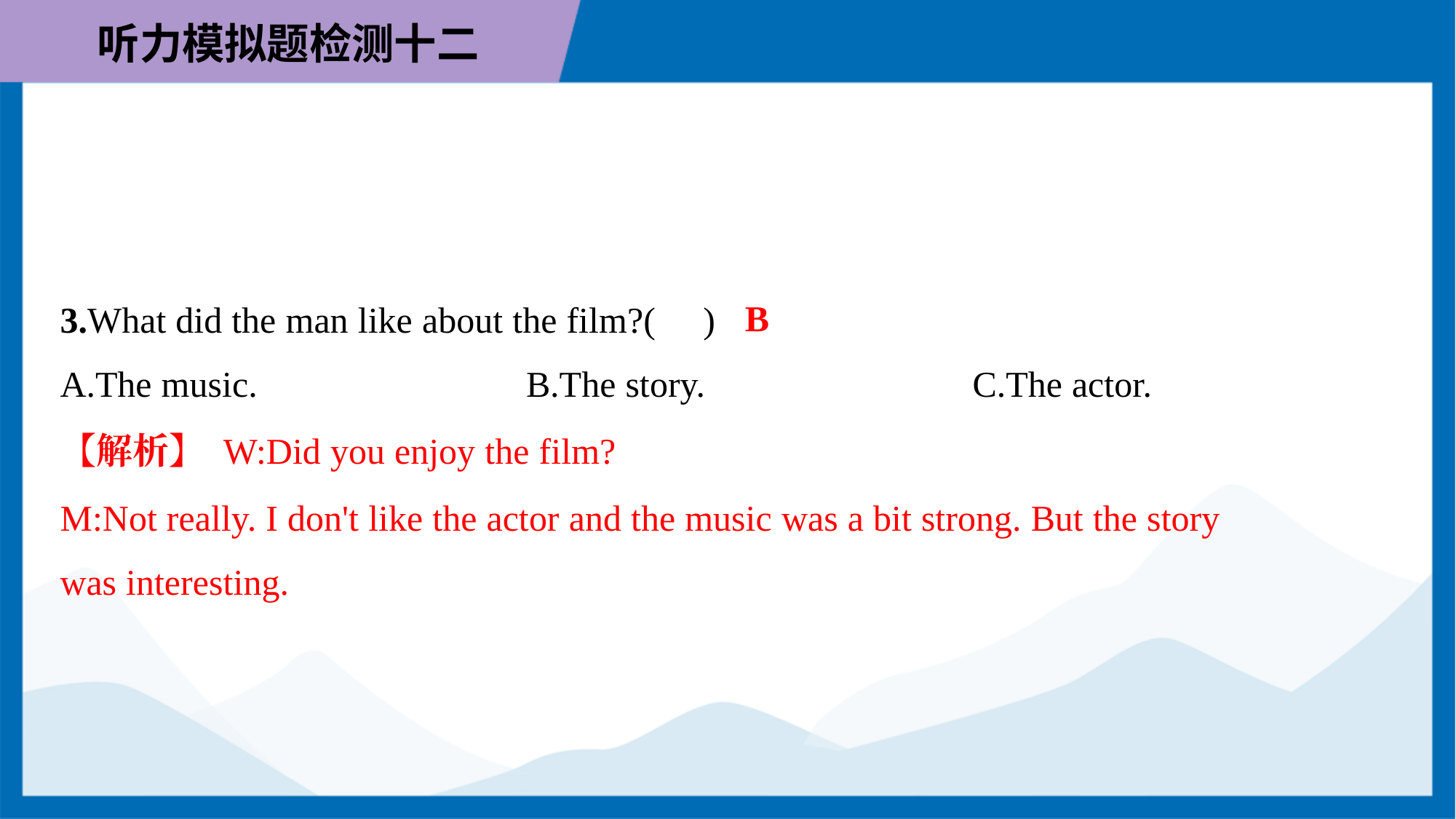

B
3.What did the man like about the film?(     )
A.The music.	B.The story.	C.The actor.
【解析】 W:Did you enjoy the film?
M:Not really. I don't like the actor and the music was a bit strong. But the story
was interesting.